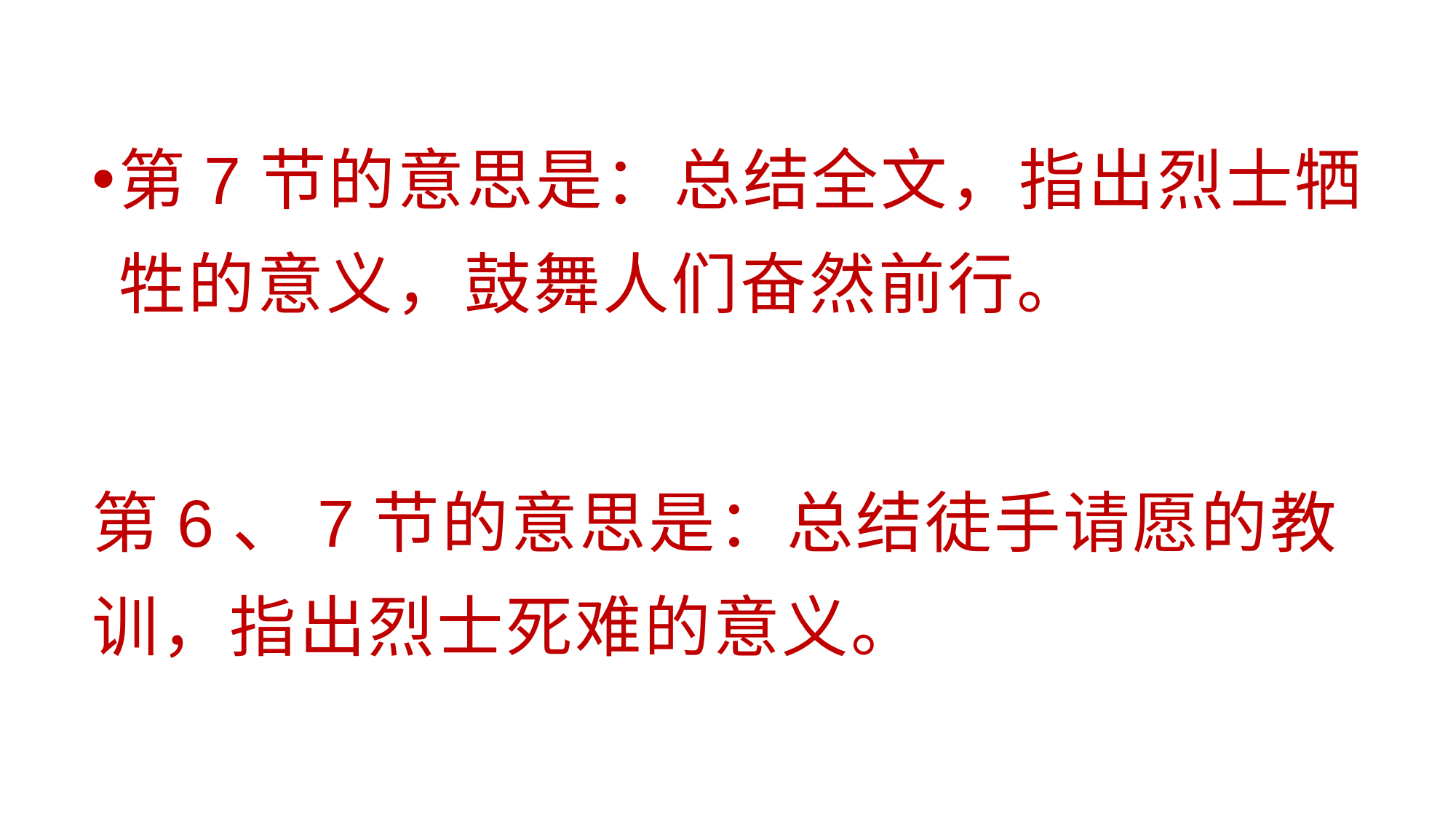

第7节的意思是：总结全文，指出烈士牺牲的意义，鼓舞人们奋然前行。

第6、7节的意思是：总结徒手请愿的教训，指出烈士死难的意义。